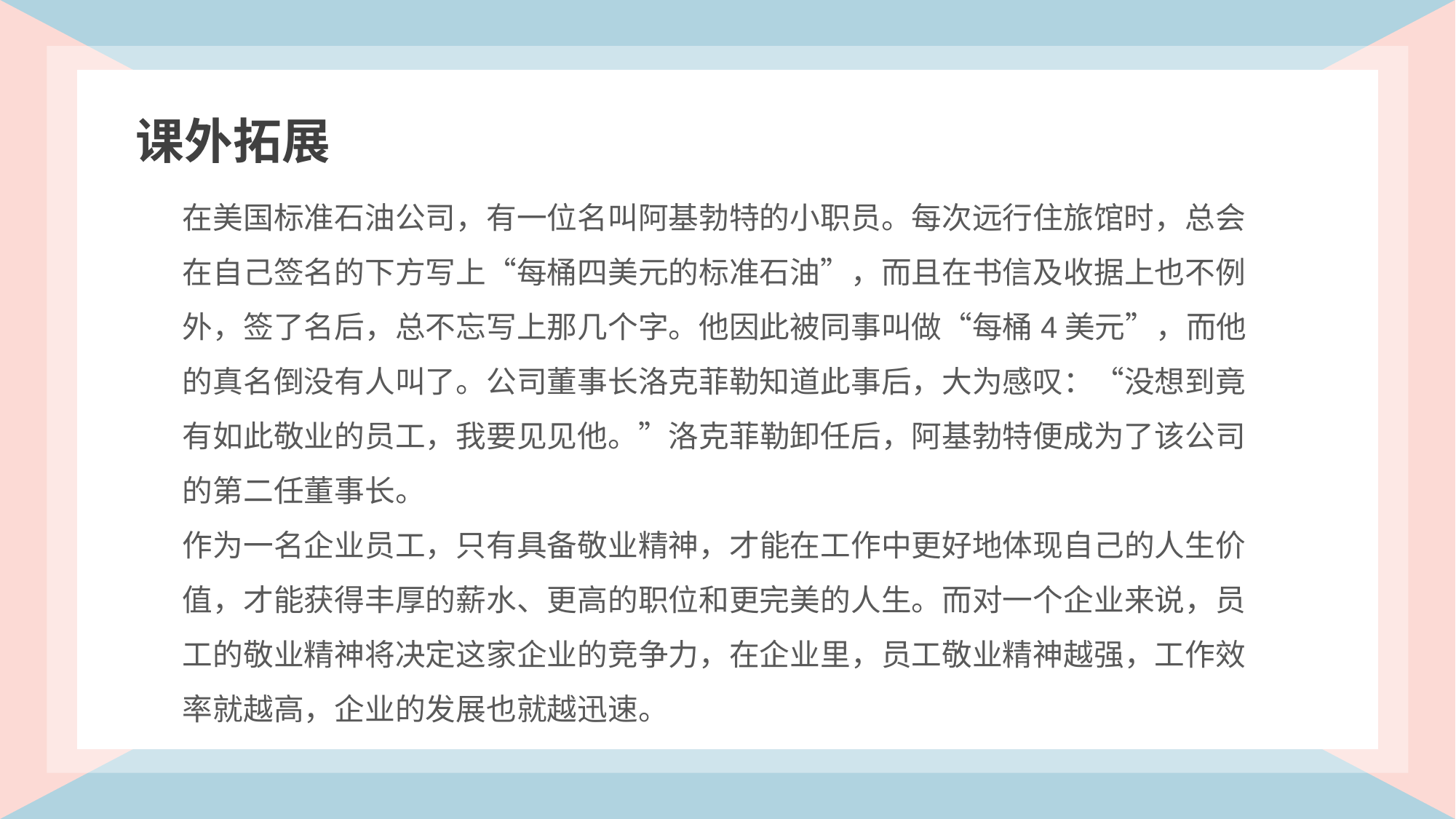

课外拓展
在美国标准石油公司，有一位名叫阿基勃特的小职员。每次远行住旅馆时，总会在自己签名的下方写上“每桶四美元的标准石油”，而且在书信及收据上也不例外，签了名后，总不忘写上那几个字。他因此被同事叫做“每桶4美元”，而他的真名倒没有人叫了。公司董事长洛克菲勒知道此事后，大为感叹：“没想到竟有如此敬业的员工，我要见见他。”洛克菲勒卸任后，阿基勃特便成为了该公司的第二任董事长。
作为一名企业员工，只有具备敬业精神，才能在工作中更好地体现自己的人生价值，才能获得丰厚的薪水、更高的职位和更完美的人生。而对一个企业来说，员工的敬业精神将决定这家企业的竞争力，在企业里，员工敬业精神越强，工作效率就越高，企业的发展也就越迅速。